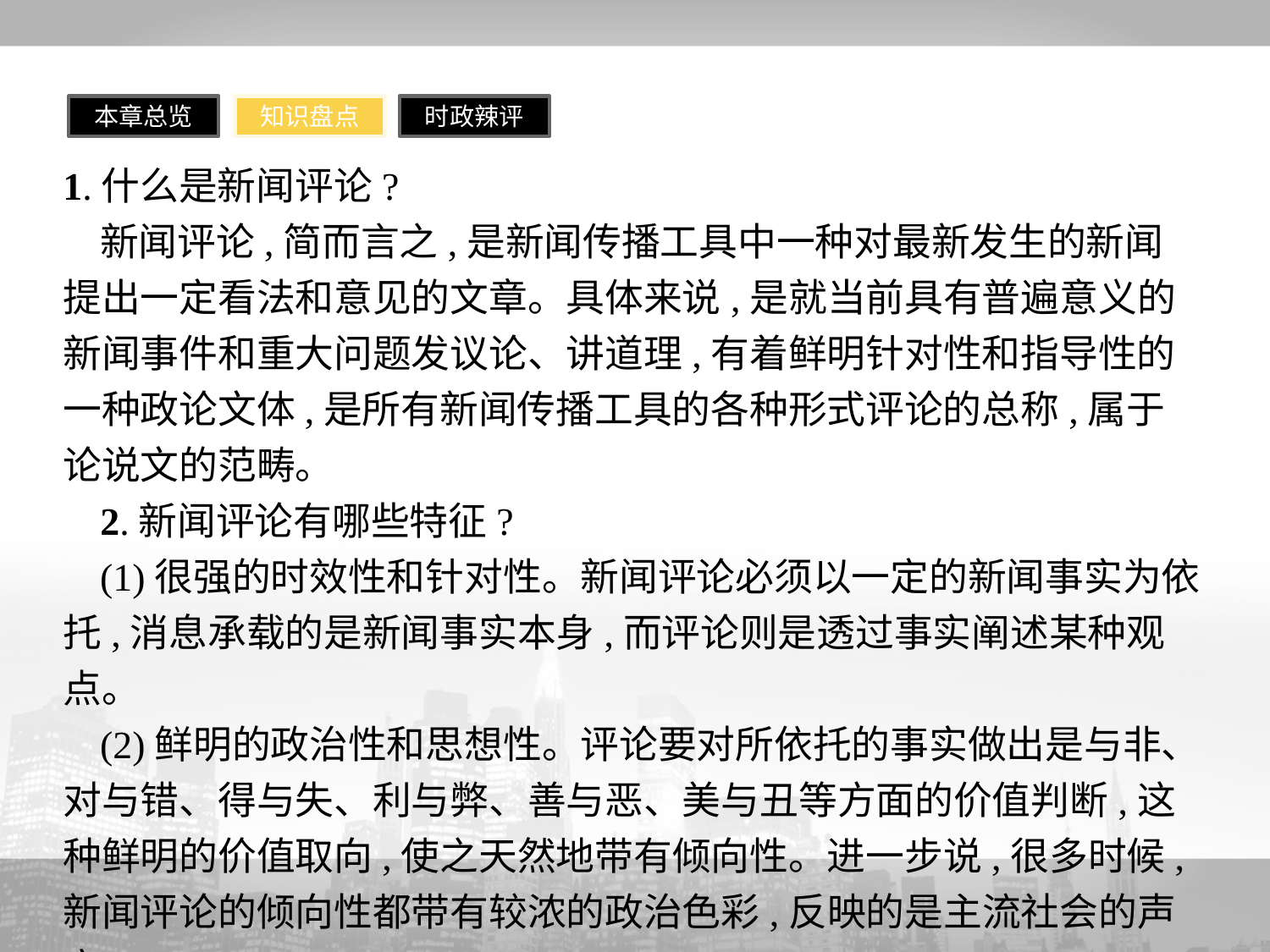

本章总览
知识盘点
时政辣评
1.什么是新闻评论?
新闻评论,简而言之,是新闻传播工具中一种对最新发生的新闻提出一定看法和意见的文章。具体来说,是就当前具有普遍意义的新闻事件和重大问题发议论、讲道理,有着鲜明针对性和指导性的一种政论文体,是所有新闻传播工具的各种形式评论的总称,属于论说文的范畴。
2.新闻评论有哪些特征?
(1)很强的时效性和针对性。新闻评论必须以一定的新闻事实为依托,消息承载的是新闻事实本身,而评论则是透过事实阐述某种观点。
(2)鲜明的政治性和思想性。评论要对所依托的事实做出是与非、对与错、得与失、利与弊、善与恶、美与丑等方面的价值判断,这种鲜明的价值取向,使之天然地带有倾向性。进一步说,很多时候,新闻评论的倾向性都带有较浓的政治色彩,反映的是主流社会的声音。